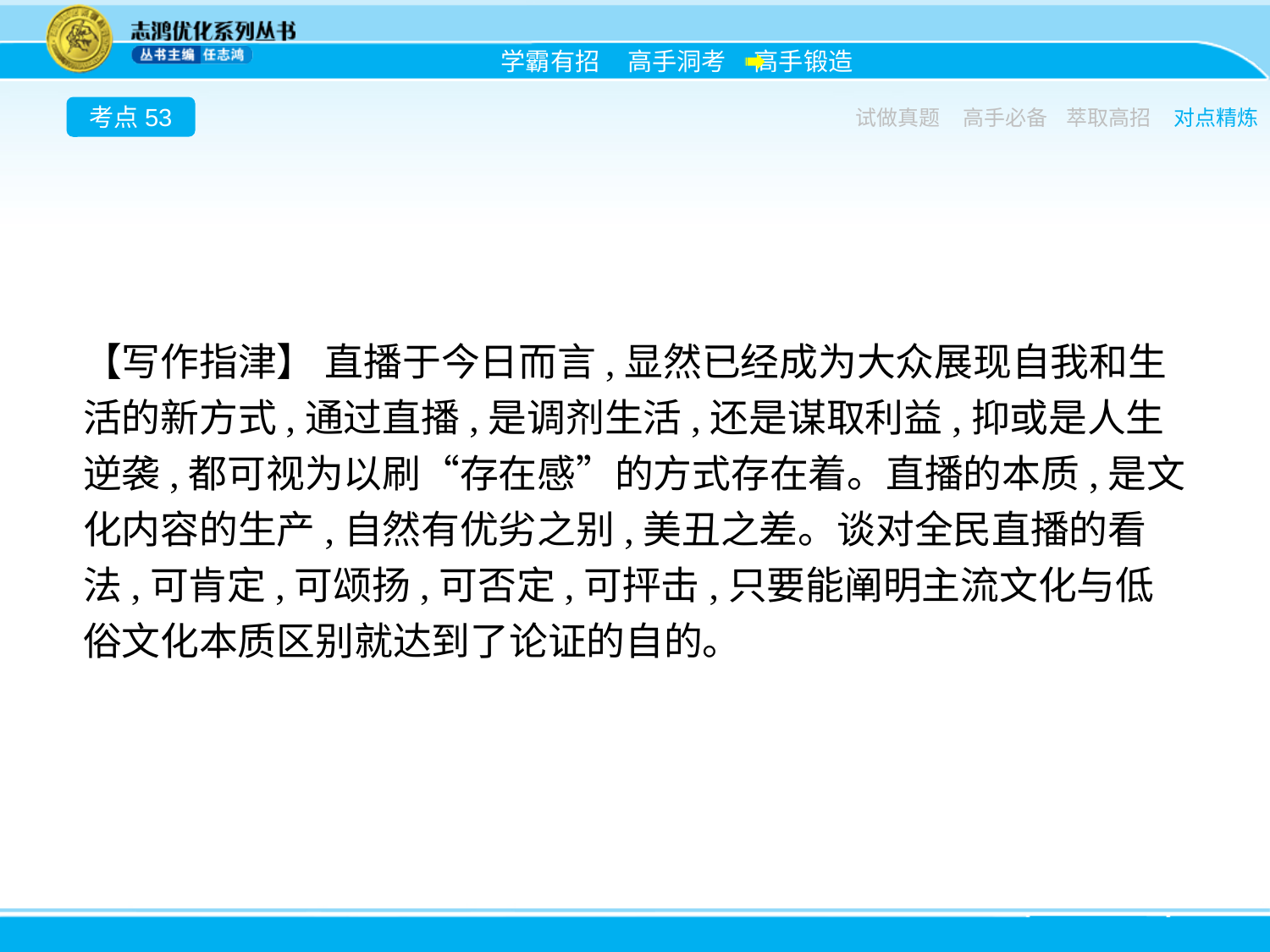

考点53
试做真题
高手必备
萃取高招
对点精炼
【写作指津】 直播于今日而言,显然已经成为大众展现自我和生活的新方式,通过直播,是调剂生活,还是谋取利益,抑或是人生逆袭,都可视为以刷“存在感”的方式存在着。直播的本质,是文化内容的生产,自然有优劣之别,美丑之差。谈对全民直播的看法,可肯定,可颂扬,可否定,可抨击,只要能阐明主流文化与低俗文化本质区别就达到了论证的自的。